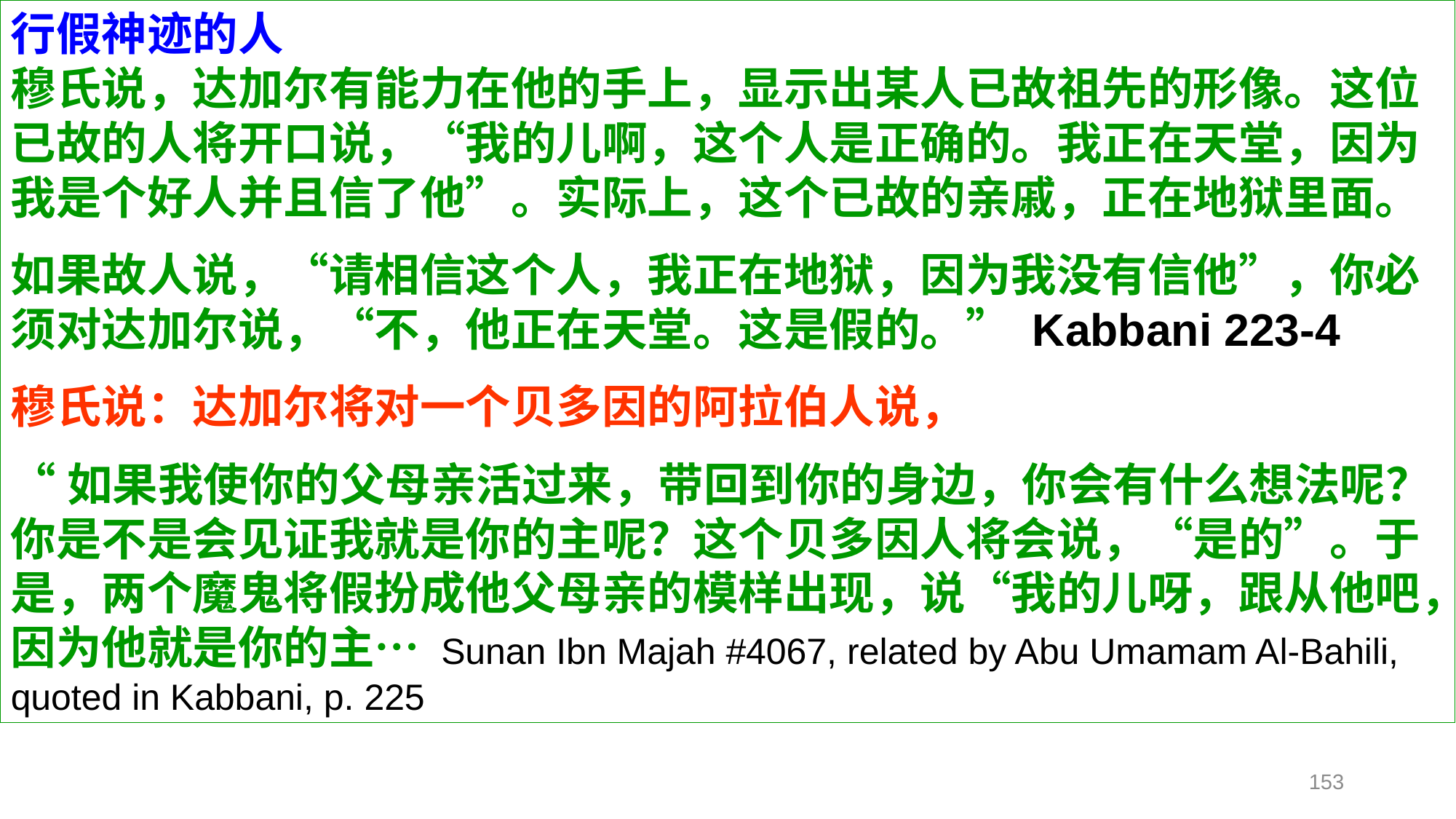

行假神迹的人
穆氏说，达加尔有能力在他的手上，显示出某人已故祖先的形像。这位已故的人将开口说，“我的儿啊，这个人是正确的。我正在天堂，因为我是个好人并且信了他”。实际上，这个已故的亲戚，正在地狱里面。
如果故人说，“请相信这个人，我正在地狱，因为我没有信他”，你必须对达加尔说，“不，他正在天堂。这是假的。” Kabbani 223-4
穆氏说：达加尔将对一个贝多因的阿拉伯人说，
“如果我使你的父母亲活过来，带回到你的身边，你会有什么想法呢？你是不是会见证我就是你的主呢？这个贝多因人将会说，“是的”。于是，两个魔鬼将假扮成他父母亲的模样出现，说“我的儿呀，跟从他吧，因为他就是你的主… Sunan Ibn Majah #4067, related by Abu Umamam Al-Bahili, quoted in Kabbani, p. 225
153